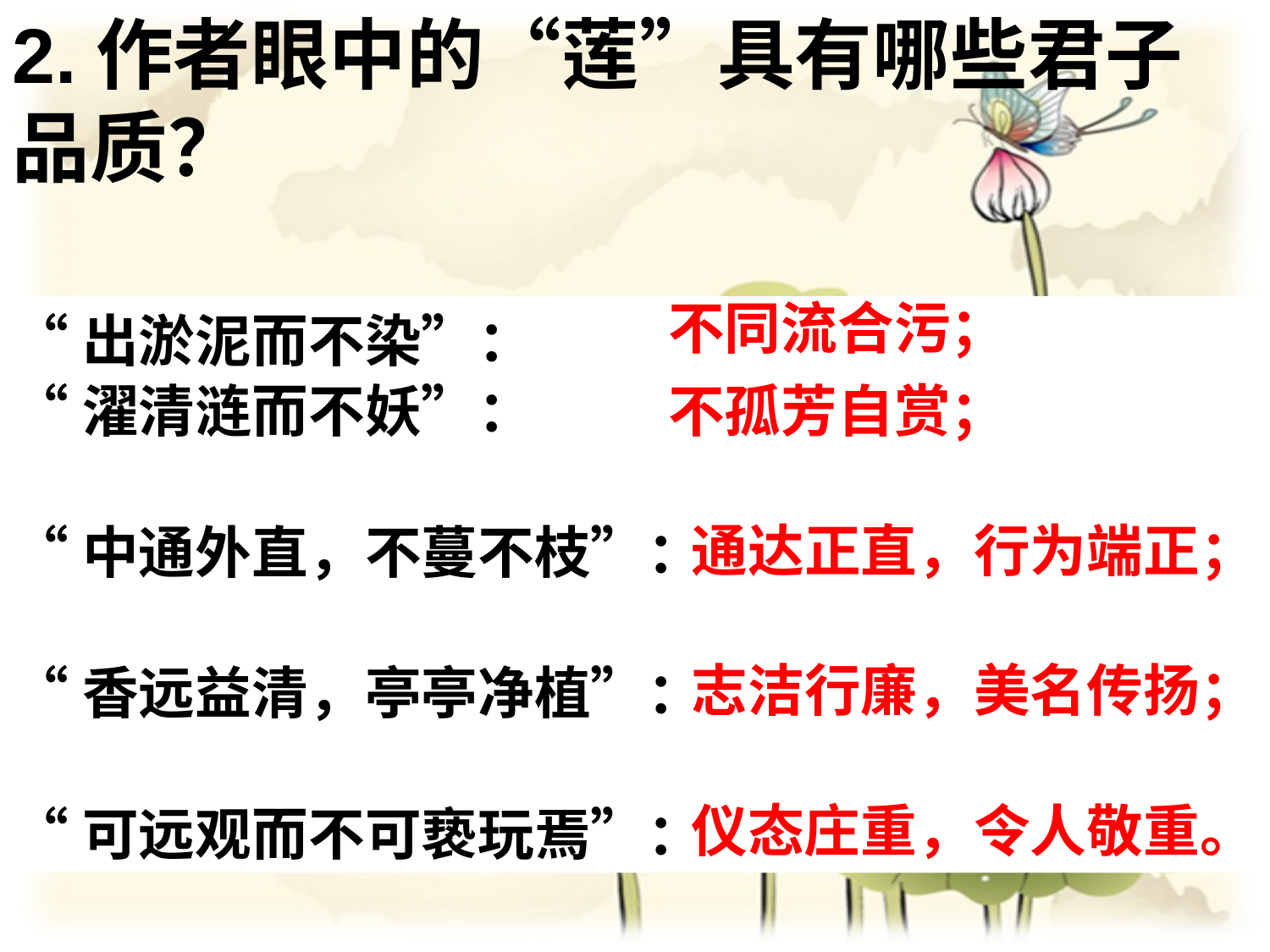

2.作者眼中的“莲”具有哪些君子品质？
不同流合污；
“出淤泥而不染”：
“濯清涟而不妖”：

“中通外直，不蔓不枝”：

“香远益清，亭亭净植”：

“可远观而不可亵玩焉”：
不孤芳自赏；
通达正直，行为端正；
志洁行廉，美名传扬；
仪态庄重，令人敬重。